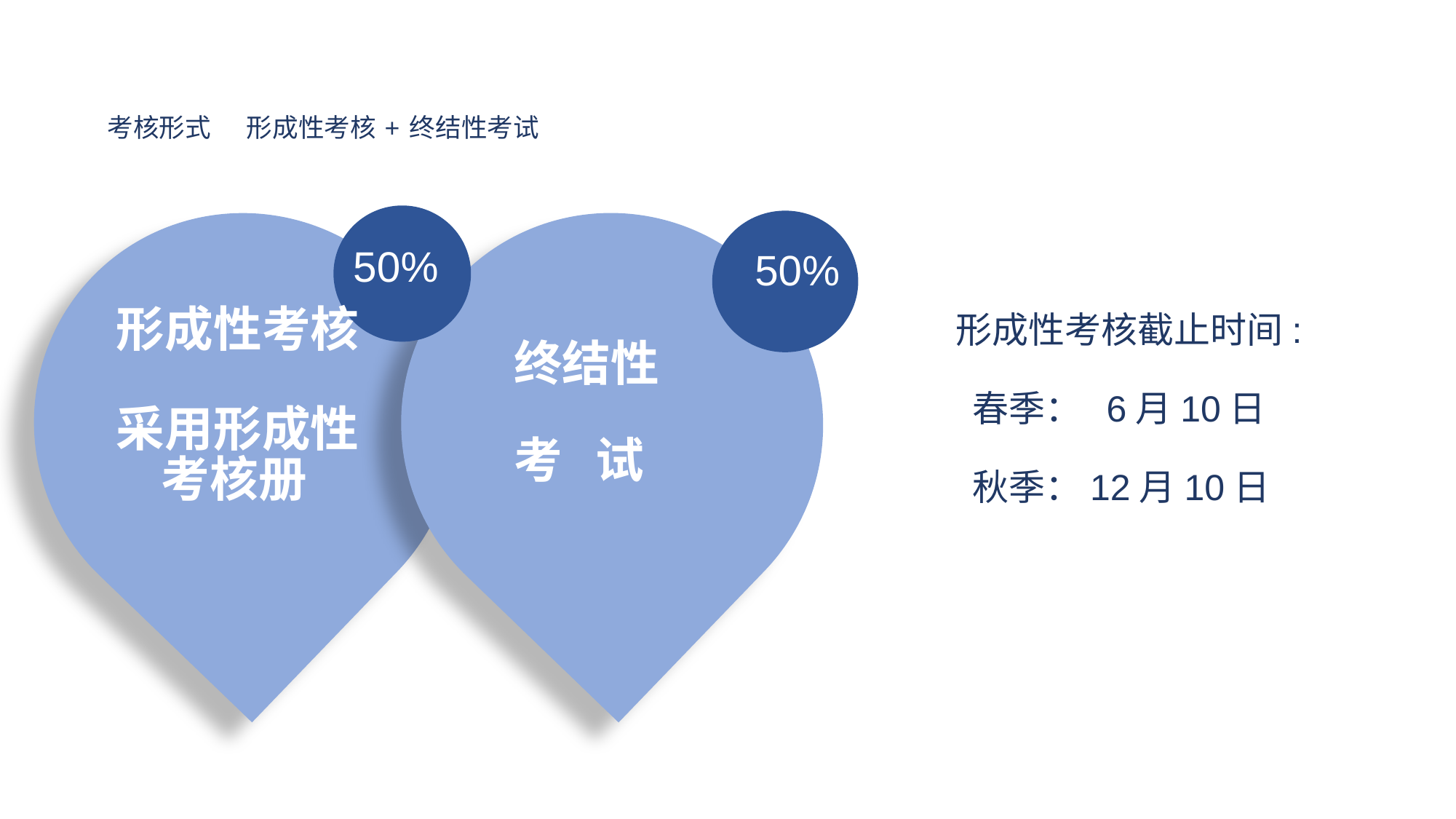

# 考核形式      形成性考核 + 终结性考试

50%
50%

    形成性考核截止时间:

      春季：  6月10日

      秋季：12月10日

形成性考核

采用形成性
   考核册
终结性

考   试